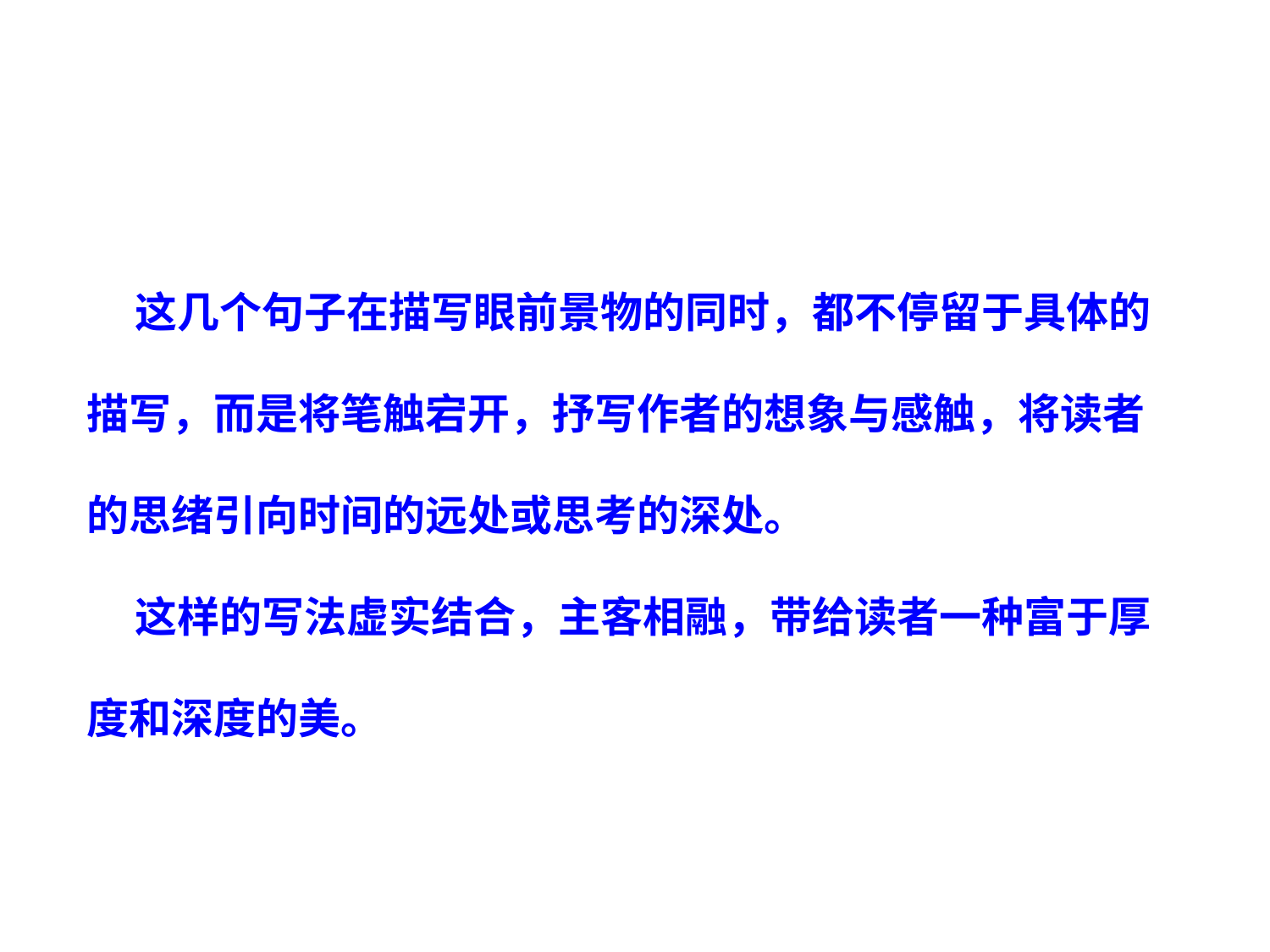

这几个句子在描写眼前景物的同时，都不停留于具体的描写，而是将笔触宕开，抒写作者的想象与感触，将读者的思绪引向时间的远处或思考的深处。
    这样的写法虚实结合，主客相融，带给读者一种富于厚度和深度的美。